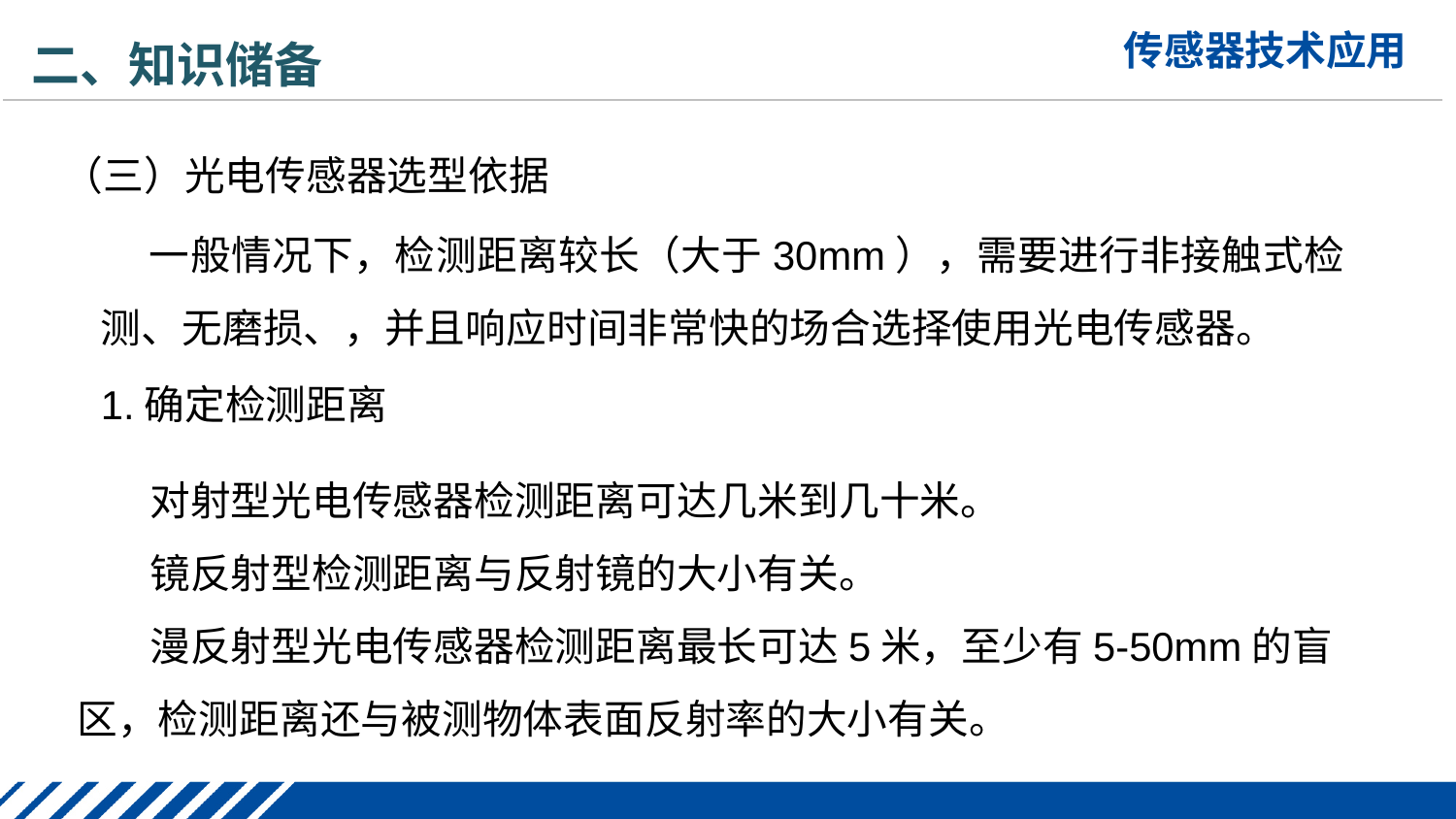

二、知识储备
（三）光电传感器选型依据
一般情况下，检测距离较长（大于30mm），需要进行非接触式检测、无磨损、，并且响应时间非常快的场合选择使用光电传感器。
1.确定检测距离
       对射型光电传感器检测距离可达几米到几十米。
       镜反射型检测距离与反射镜的大小有关。
       漫反射型光电传感器检测距离最长可达5米，至少有5-50mm的盲区，检测距离还与被测物体表面反射率的大小有关。